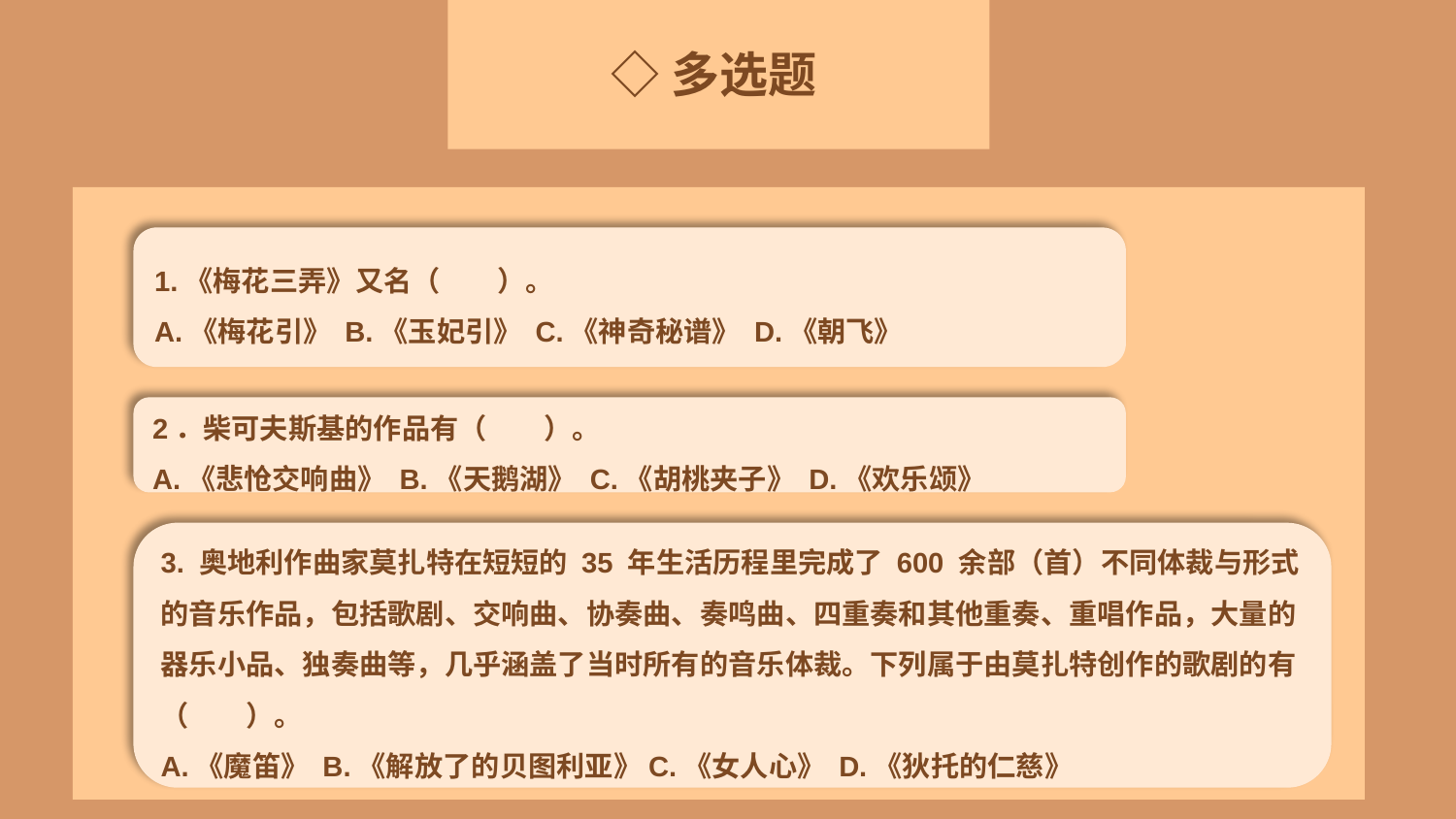

◇多选题

1.《梅花三弄》又名（　　）。
A.《梅花引》 B.《玉妃引》 C.《神奇秘谱》 D.《朝飞》
3. 奥地利作曲家莫扎特在短短的 35 年生活历程里完成了 600 余部（首）不同体裁与形式的音乐作品，包括歌剧、交响曲、协奏曲、奏鸣曲、四重奏和其他重奏、重唱作品，大量的器乐小品、独奏曲等，几乎涵盖了当时所有的音乐体裁。下列属于由莫扎特创作的歌剧的有（　　）。
A.《魔笛》 B.《解放了的贝图利亚》C.《女人心》 D.《狄托的仁慈》
2．柴可夫斯基的作品有（　　）。
A.《悲怆交响曲》 B.《天鹅湖》 C.《胡桃夹子》 D.《欢乐颂》